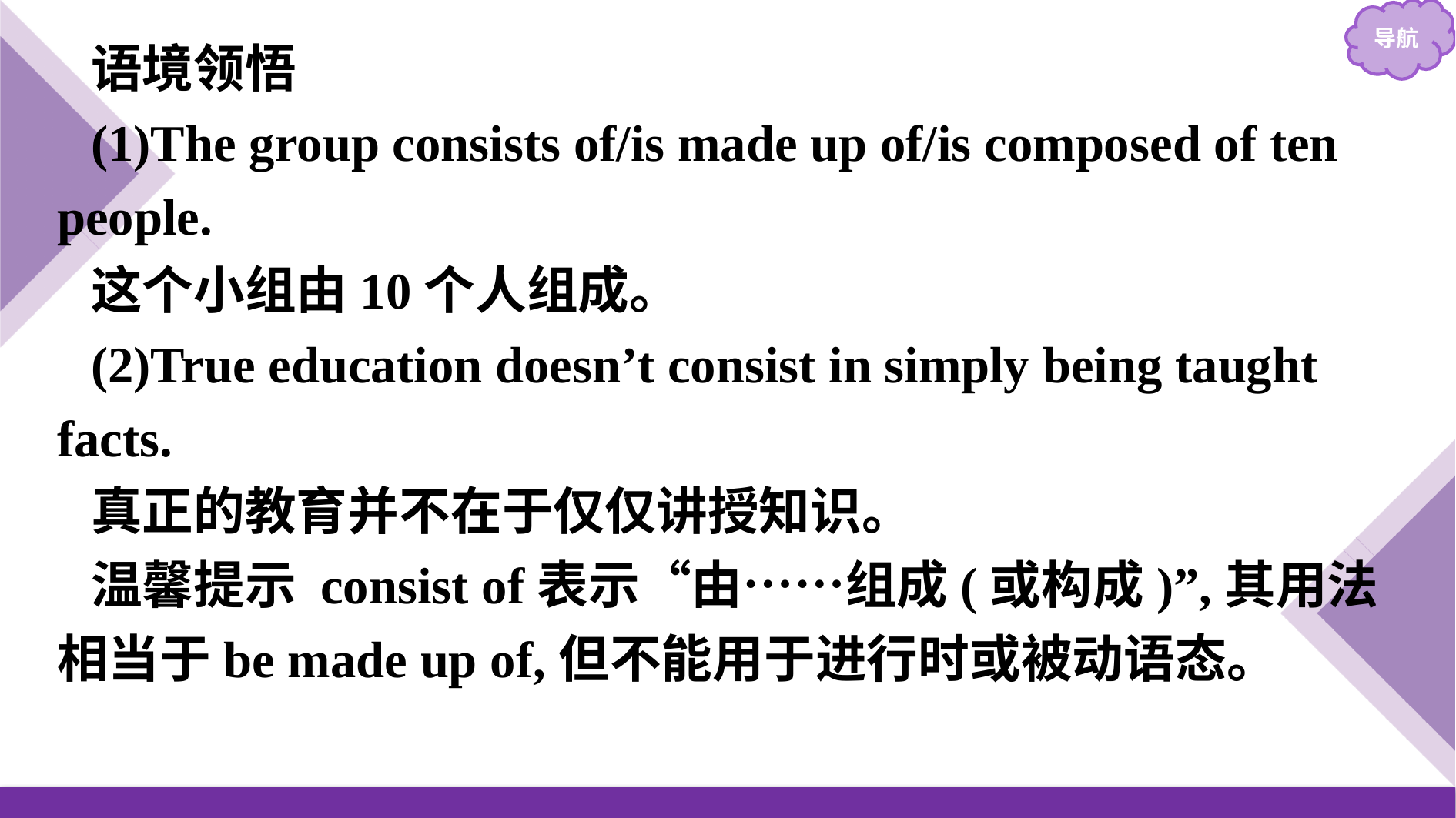

语境领悟
(1)The group consists of/is made up of/is composed of ten people.
这个小组由10个人组成。
(2)True education doesn’t consist in simply being taught facts.
真正的教育并不在于仅仅讲授知识。
温馨提示 consist of表示“由……组成(或构成)”,其用法相当于be made up of,但不能用于进行时或被动语态。